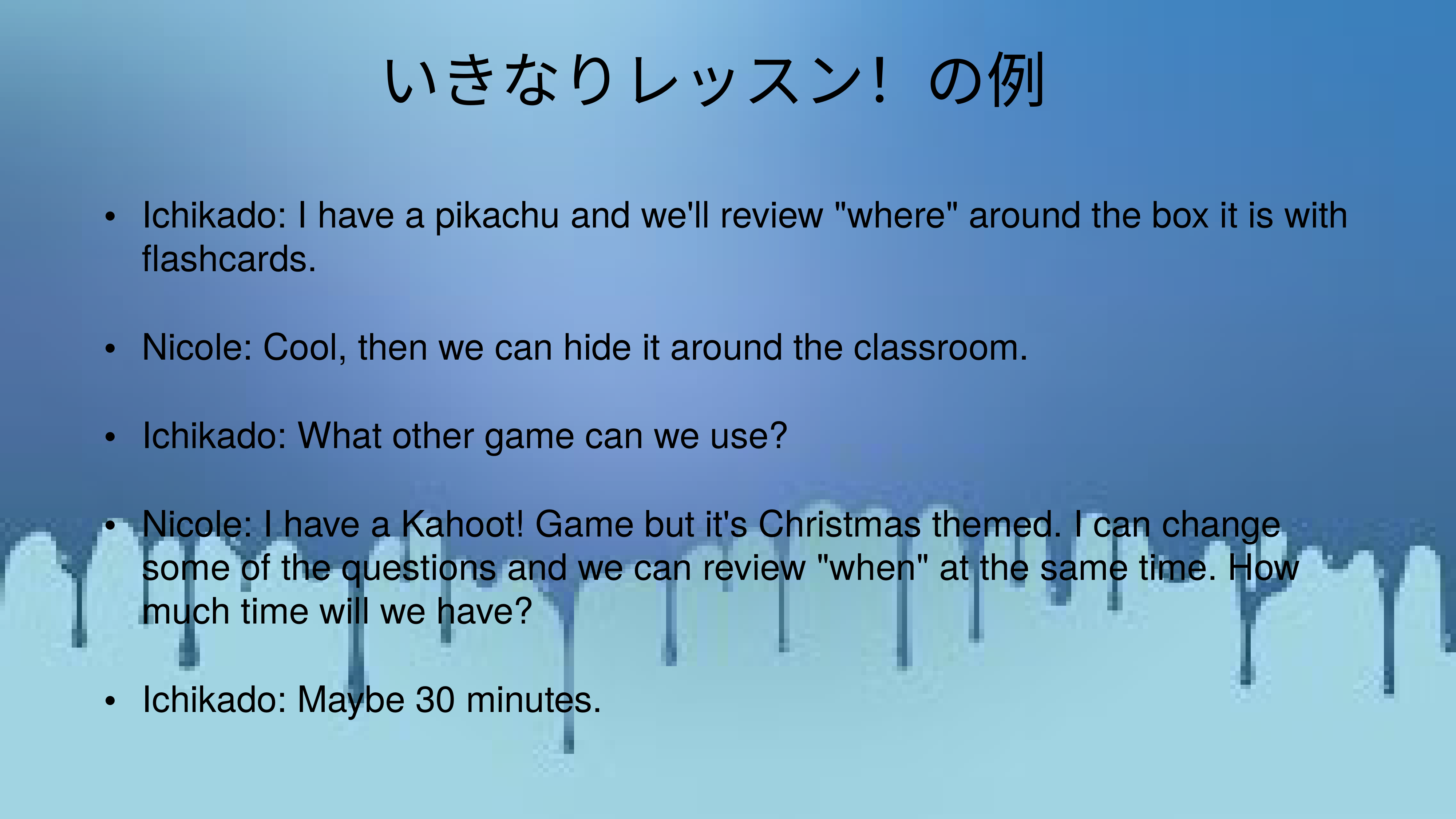

いきなりレッスン！の例
Ichikado: I have a pikachu and we'll review "where" around the box it is with flashcards.
Nicole: Cool, then we can hide it around the classroom.
Ichikado: What other game can we use?
Nicole: I have a Kahoot! Game but it's Christmas themed. I can change some of the questions and we can review "when" at the same time. How much time will we have?
Ichikado: Maybe 30 minutes.